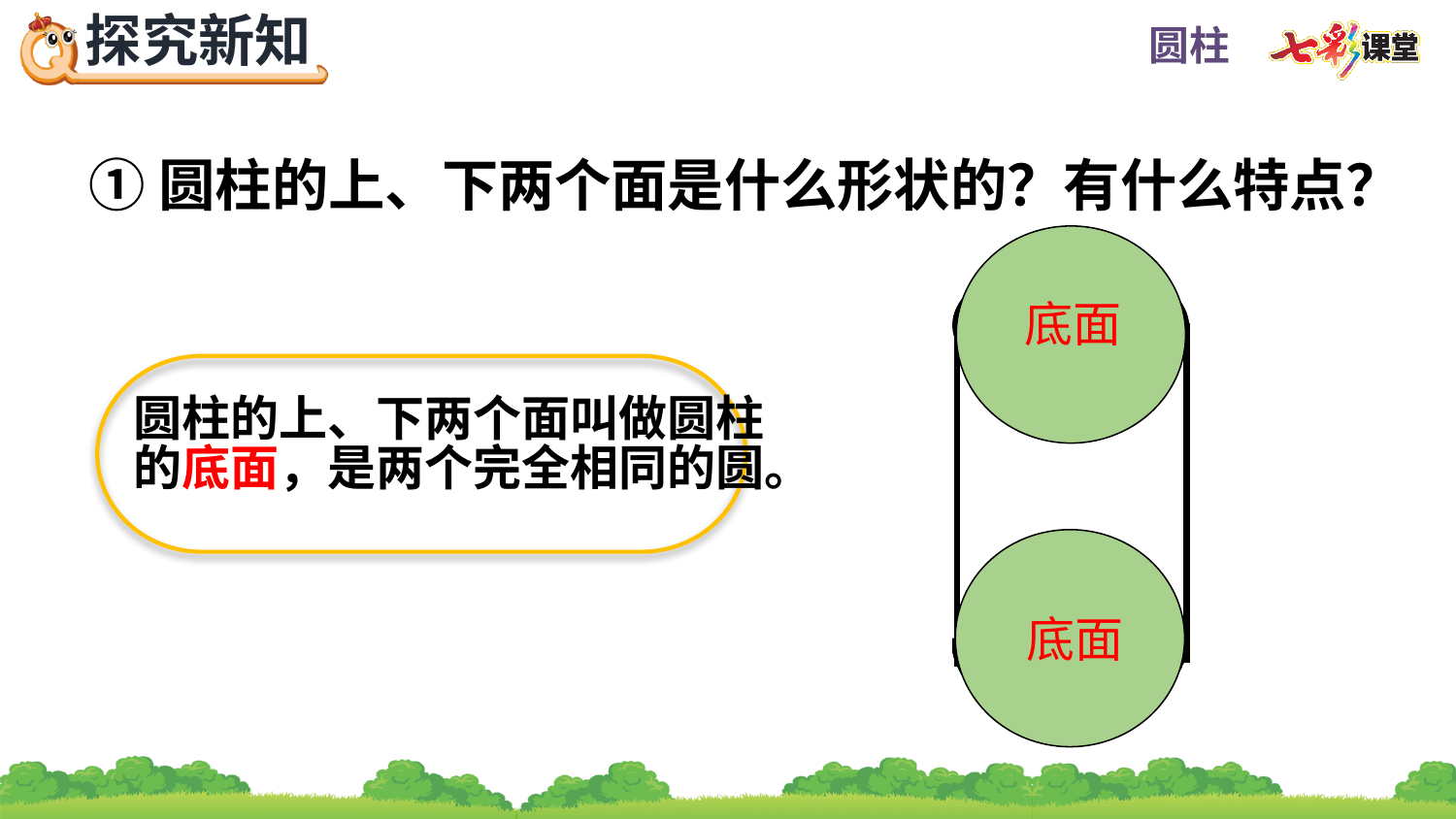

①圆柱的上、下两个面是什么形状的？有什么特点？

底面

圆柱的上、下两个面叫做圆柱的底面，是两个完全相同的圆。

底面